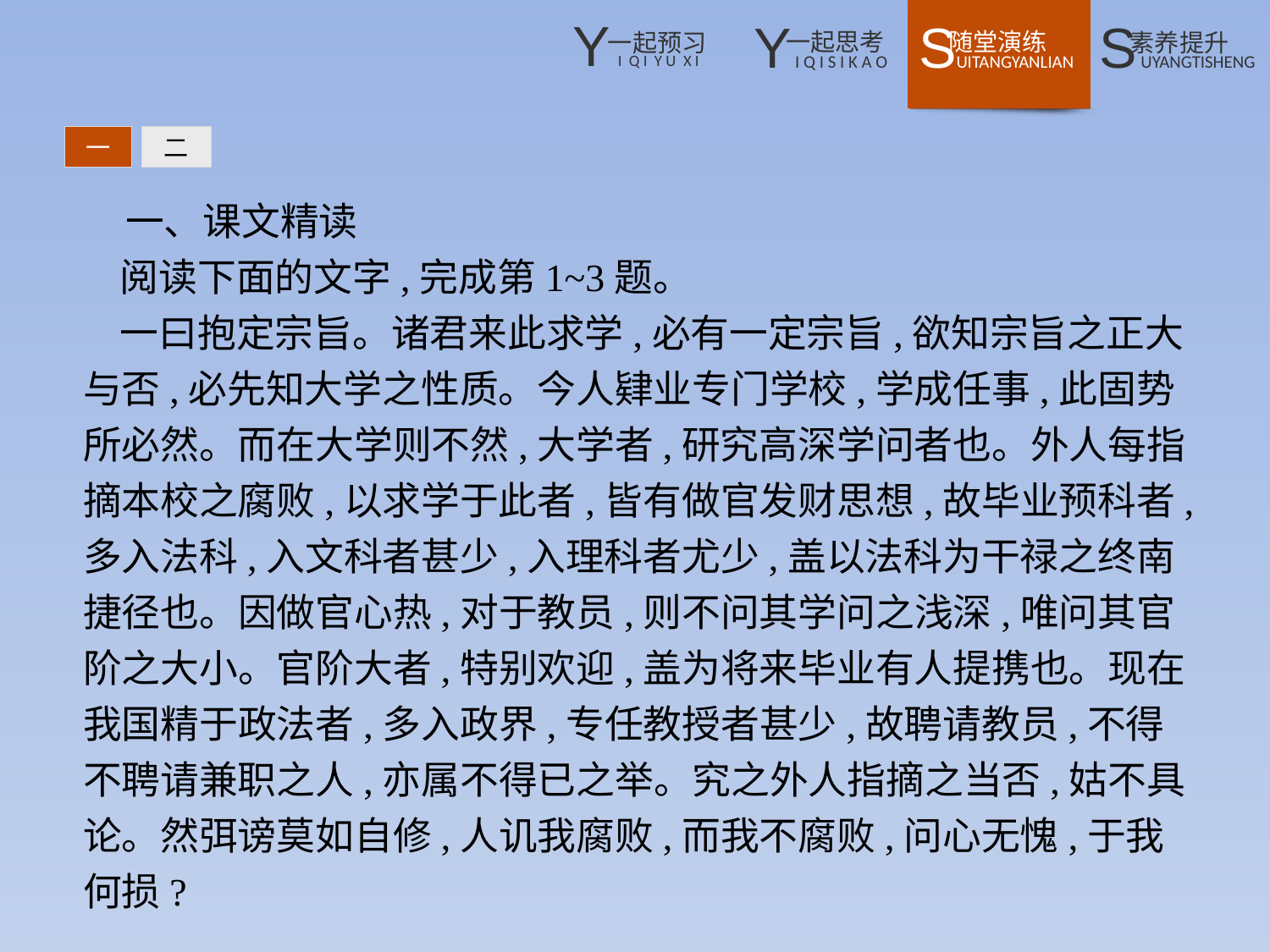

一
二
一、课文精读
阅读下面的文字,完成第1~3题。
一曰抱定宗旨。诸君来此求学,必有一定宗旨,欲知宗旨之正大与否,必先知大学之性质。今人肄业专门学校,学成任事,此固势所必然。而在大学则不然,大学者,研究高深学问者也。外人每指摘本校之腐败,以求学于此者,皆有做官发财思想,故毕业预科者,多入法科,入文科者甚少,入理科者尤少,盖以法科为干禄之终南捷径也。因做官心热,对于教员,则不问其学问之浅深,唯问其官阶之大小。官阶大者,特别欢迎,盖为将来毕业有人提携也。现在我国精于政法者,多入政界,专任教授者甚少,故聘请教员,不得不聘请兼职之人,亦属不得已之举。究之外人指摘之当否,姑不具论。然弭谤莫如自修,人讥我腐败,而我不腐败,问心无愧,于我何损?